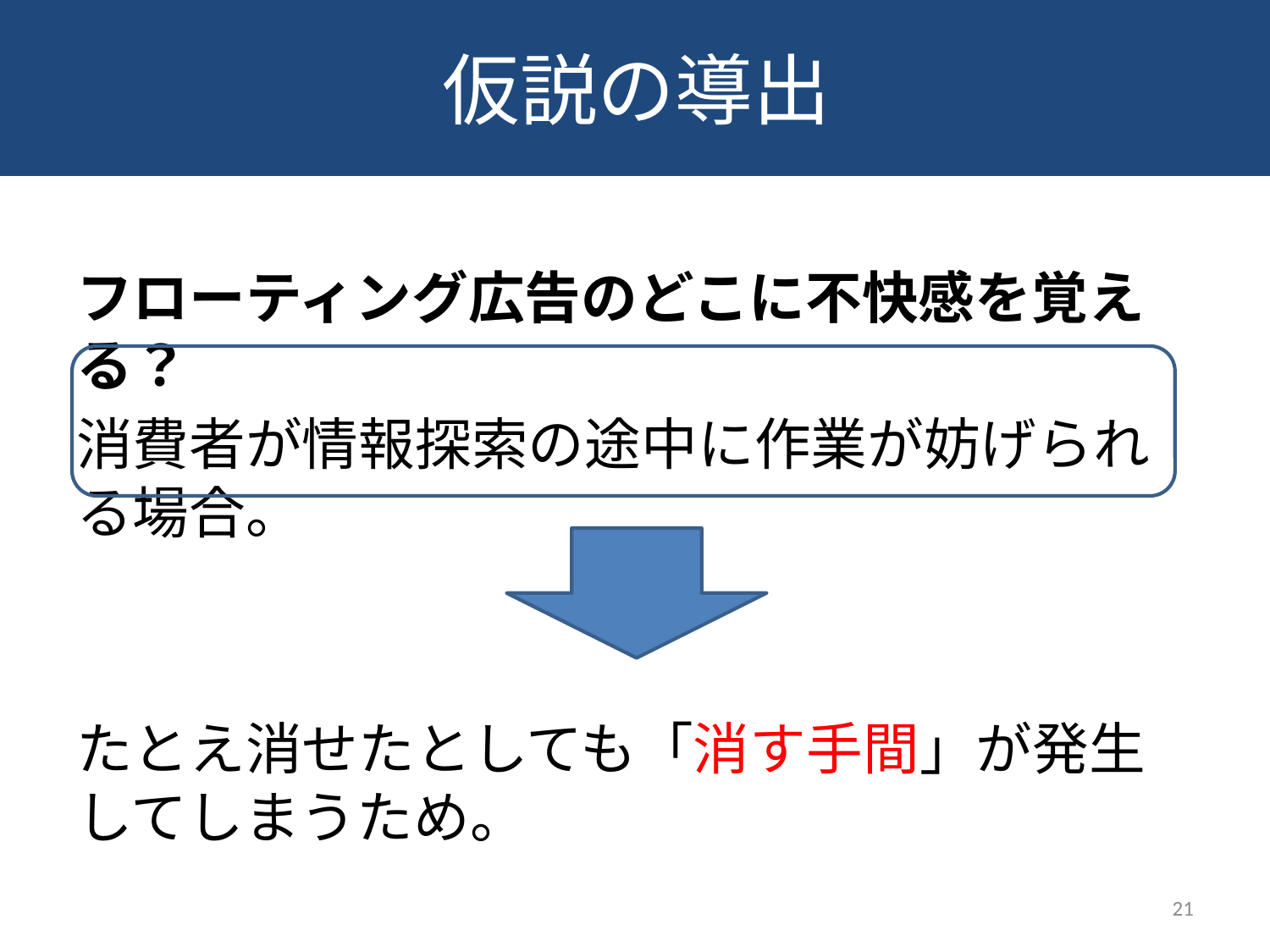

仮説の導出
#
フローティング広告のどこに不快感を覚える？
消費者が情報探索の途中に作業が妨げられる場合。

たとえ消せたとしても「消す手間」が発生してしまうため。

21